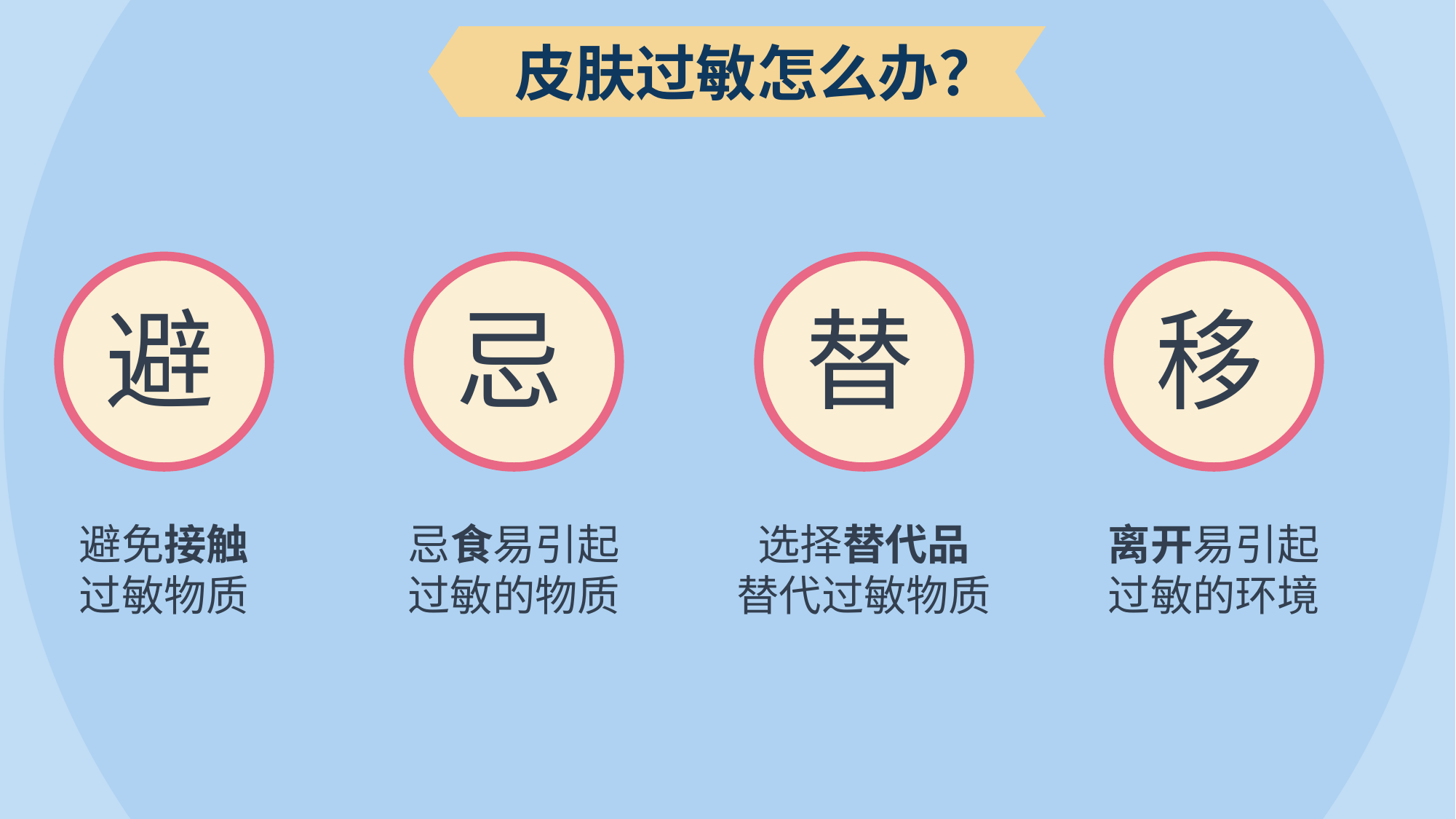

皮肤过敏怎么办？
避
忌
替
移
避免接触
过敏物质
忌食易引起
过敏的物质
选择替代品
替代过敏物质
离开易引起
过敏的环境